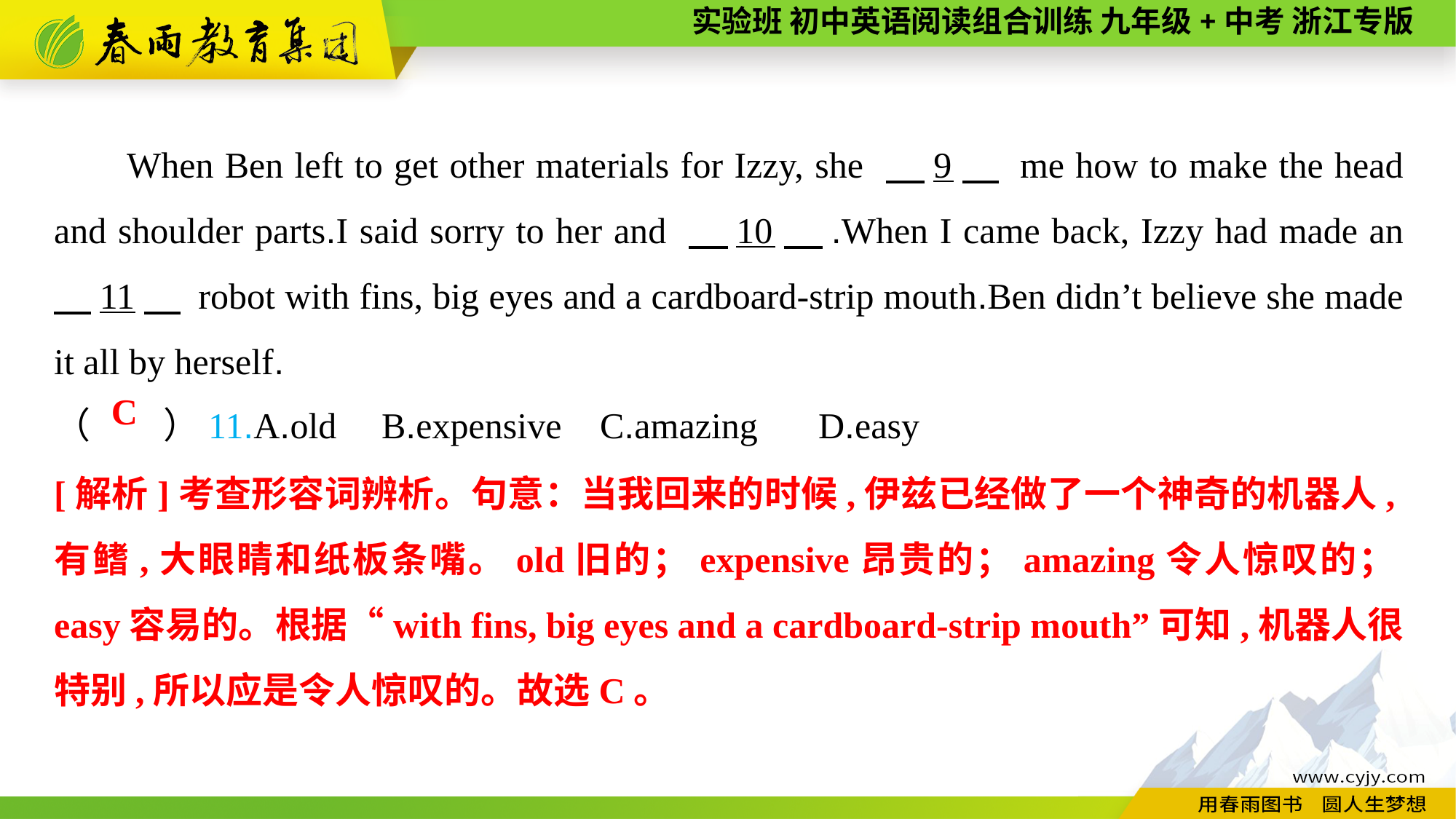

When Ben left to get other materials for Izzy, she 　9　 me how to make the head and shoulder parts.I said sorry to her and 　10　.When I came back, Izzy had made an 　11　 robot with fins, big eyes and a cardboard-strip mouth.Ben didn’t believe she made it all by herself.
（　　）11.A.old	B.expensive	C.amazing	D.easy
C
[解析]考查形容词辨析。句意：当我回来的时候,伊兹已经做了一个神奇的机器人,有鳍,大眼睛和纸板条嘴。old旧的；expensive昂贵的；amazing令人惊叹的；easy容易的。根据“with fins, big eyes and a cardboard-strip mouth”可知,机器人很特别,所以应是令人惊叹的。故选C。